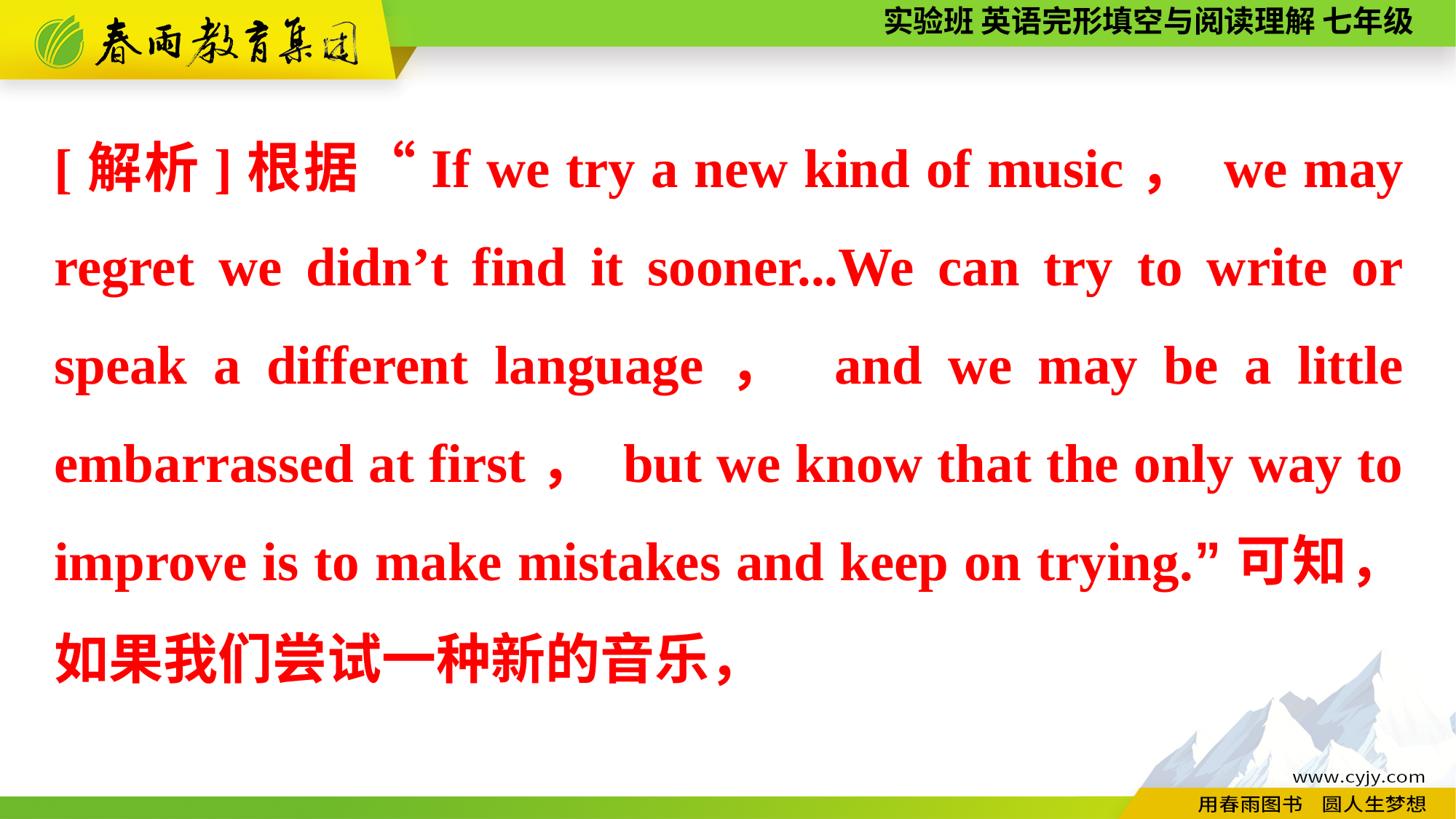

[解析]根据“If we try a new kind of music， we may regret we didn’t find it sooner...We can try to write or speak a different language， and we may be a little embarrassed at first， but we know that the only way to improve is to make mistakes and keep on trying.”可知，如果我们尝试一种新的音乐，